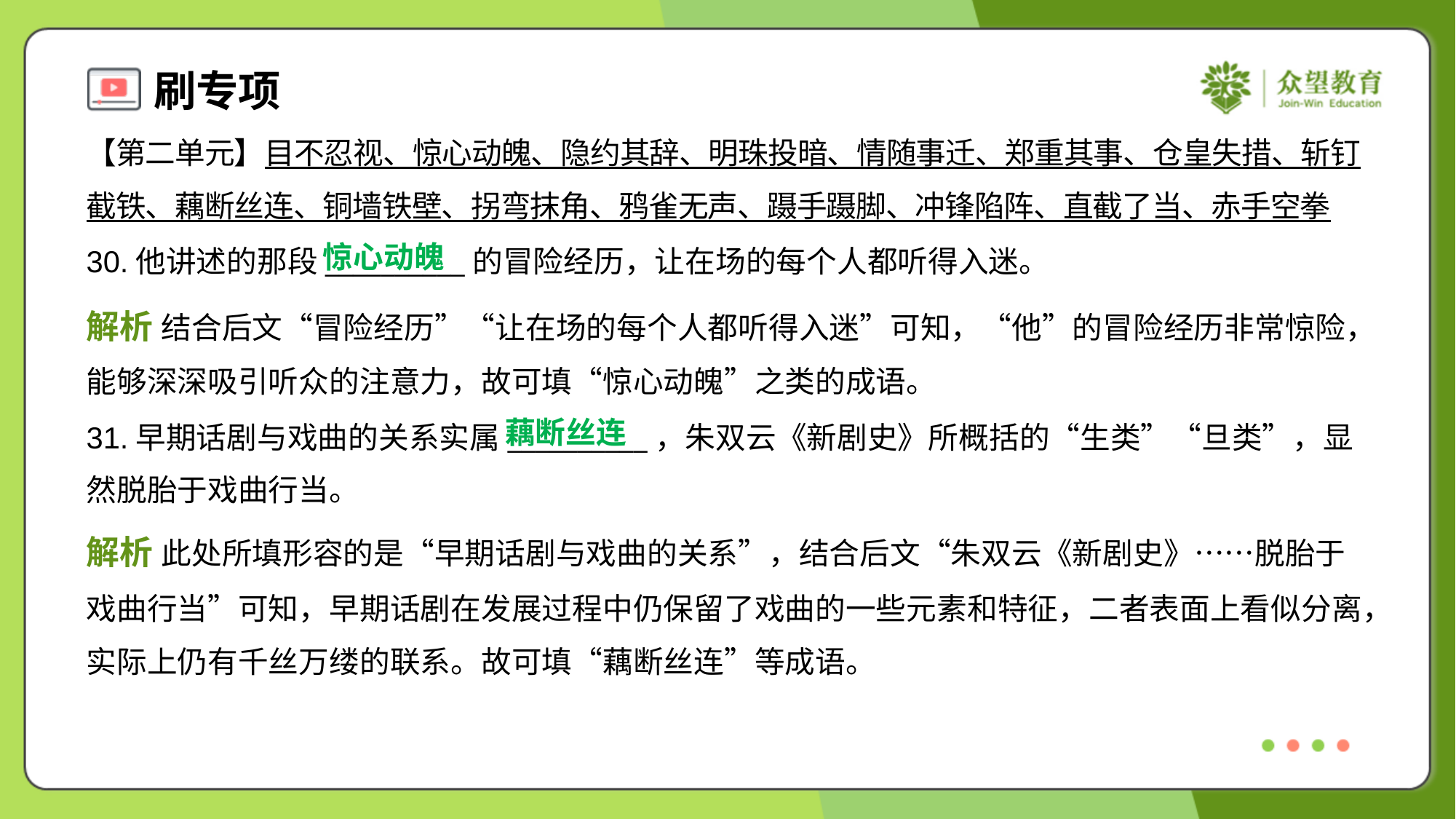

【第二单元】目不忍视、惊心动魄、隐约其辞、明珠投暗、情随事迁、郑重其事、仓皇失措、斩钉
截铁、藕断丝连、铜墙铁壁、拐弯抹角、鸦雀无声、蹑手蹑脚、冲锋陷阵、直截了当、赤手空拳
惊心动魄
30.他讲述的那段__________的冒险经历，让在场的每个人都听得入迷。
解析 结合后文“冒险经历”“让在场的每个人都听得入迷”可知，“他”的冒险经历非常惊险，
能够深深吸引听众的注意力，故可填“惊心动魄”之类的成语。
藕断丝连
31.早期话剧与戏曲的关系实属__________，朱双云《新剧史》所概括的“生类”“旦类”，显
然脱胎于戏曲行当。
解析 此处所填形容的是“早期话剧与戏曲的关系”，结合后文“朱双云《新剧史》……脱胎于
戏曲行当”可知，早期话剧在发展过程中仍保留了戏曲的一些元素和特征，二者表面上看似分离，
实际上仍有千丝万缕的联系。故可填“藕断丝连”等成语。